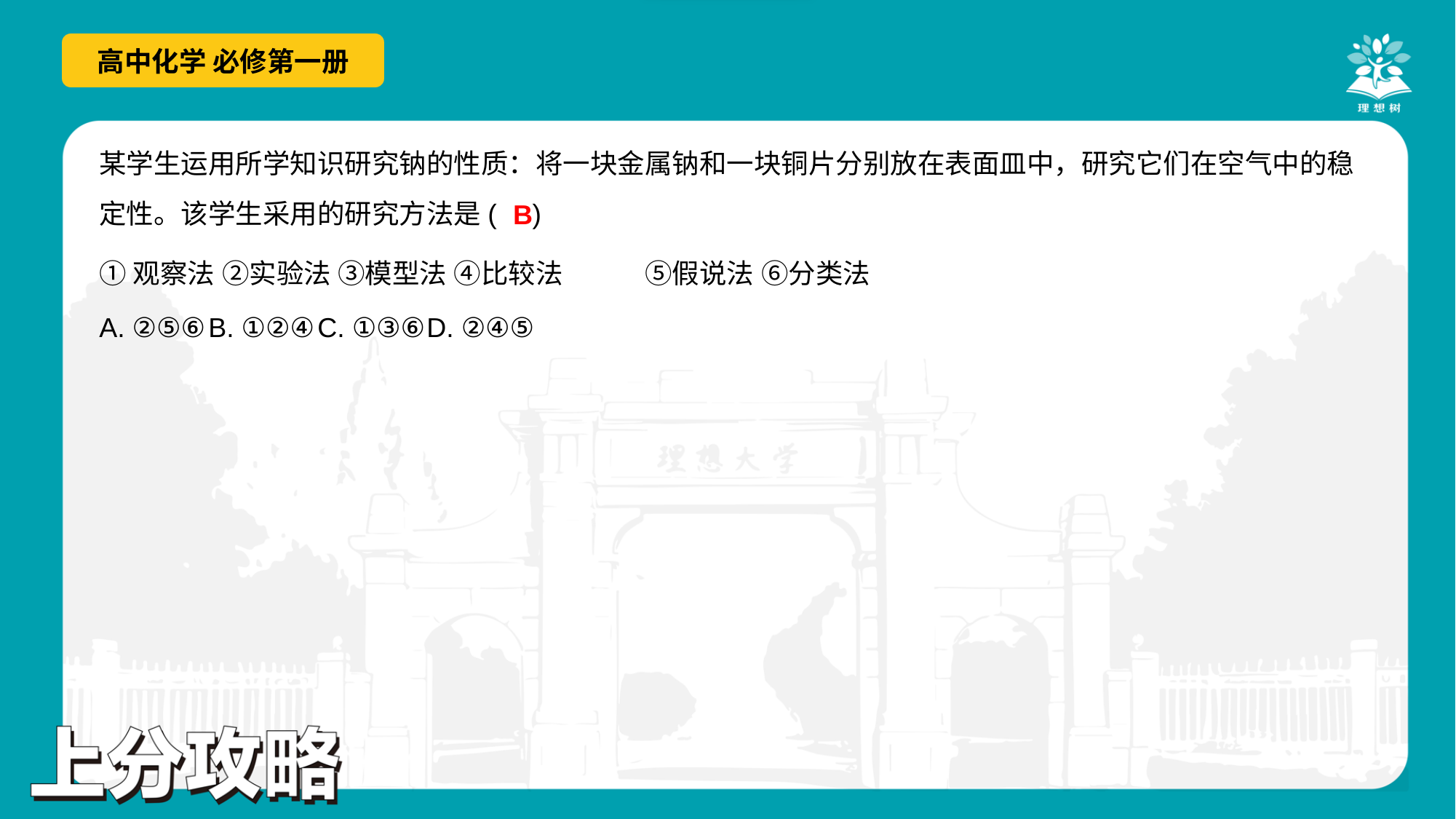

某学生运用所学知识研究钠的性质：将一块金属钠和一块铜片分别放在表面皿中，研究它们在空气中的稳
定性。该学生采用的研究方法是(     )
B
①观察法 ②实验法 ③模型法 ④比较法	⑤假说法 ⑥分类法
A. ②⑤⑥	B. ①②④	C. ①③⑥	D. ②④⑤